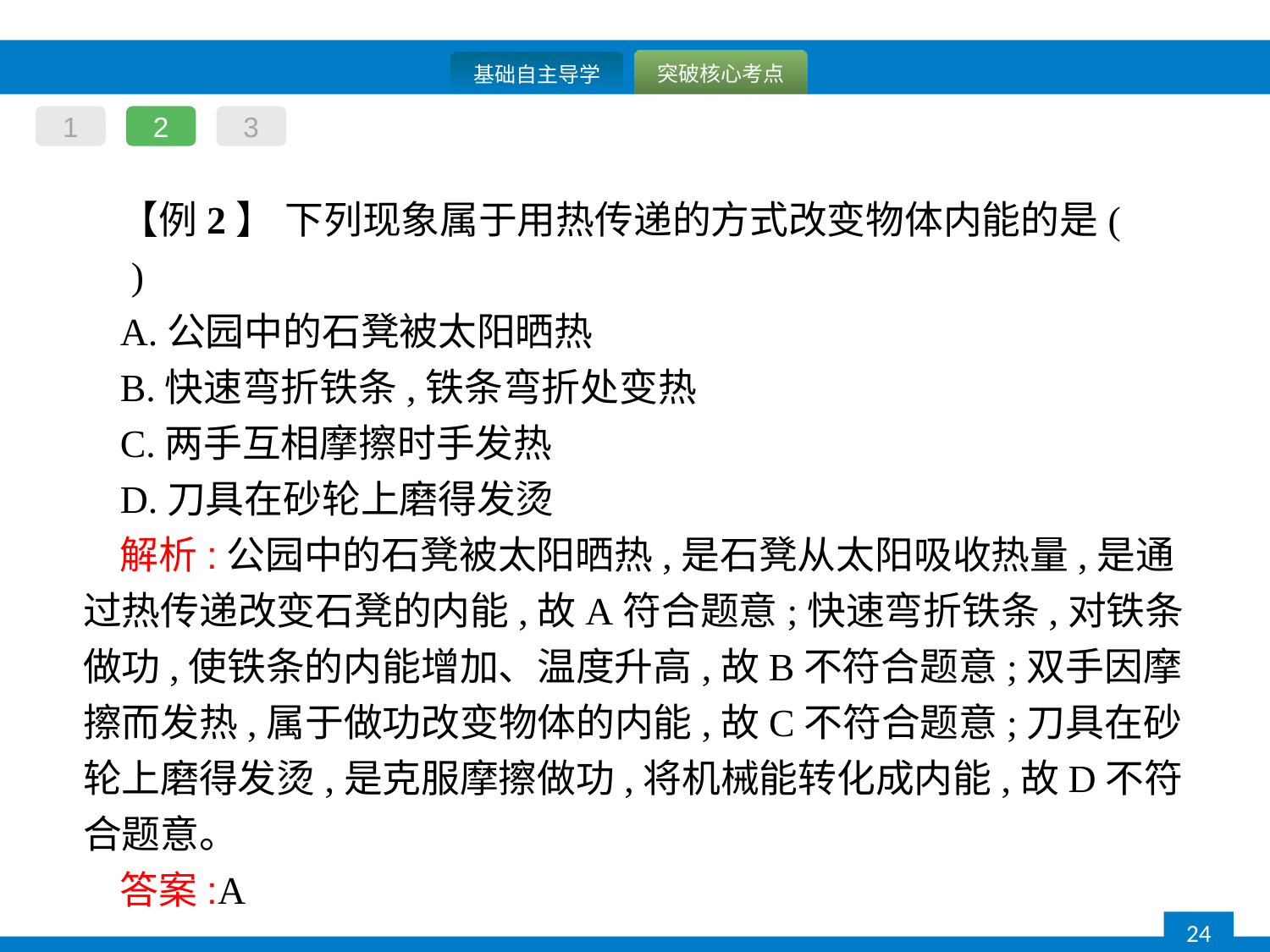

1
2
3
【例2】 下列现象属于用热传递的方式改变物体内能的是(　　)
A.公园中的石凳被太阳晒热
B.快速弯折铁条,铁条弯折处变热
C.两手互相摩擦时手发热
D.刀具在砂轮上磨得发烫
解析:公园中的石凳被太阳晒热,是石凳从太阳吸收热量,是通过热传递改变石凳的内能,故A符合题意;快速弯折铁条,对铁条做功,使铁条的内能增加、温度升高,故B不符合题意;双手因摩擦而发热,属于做功改变物体的内能,故C不符合题意;刀具在砂轮上磨得发烫,是克服摩擦做功,将机械能转化成内能,故D不符合题意。
答案:A